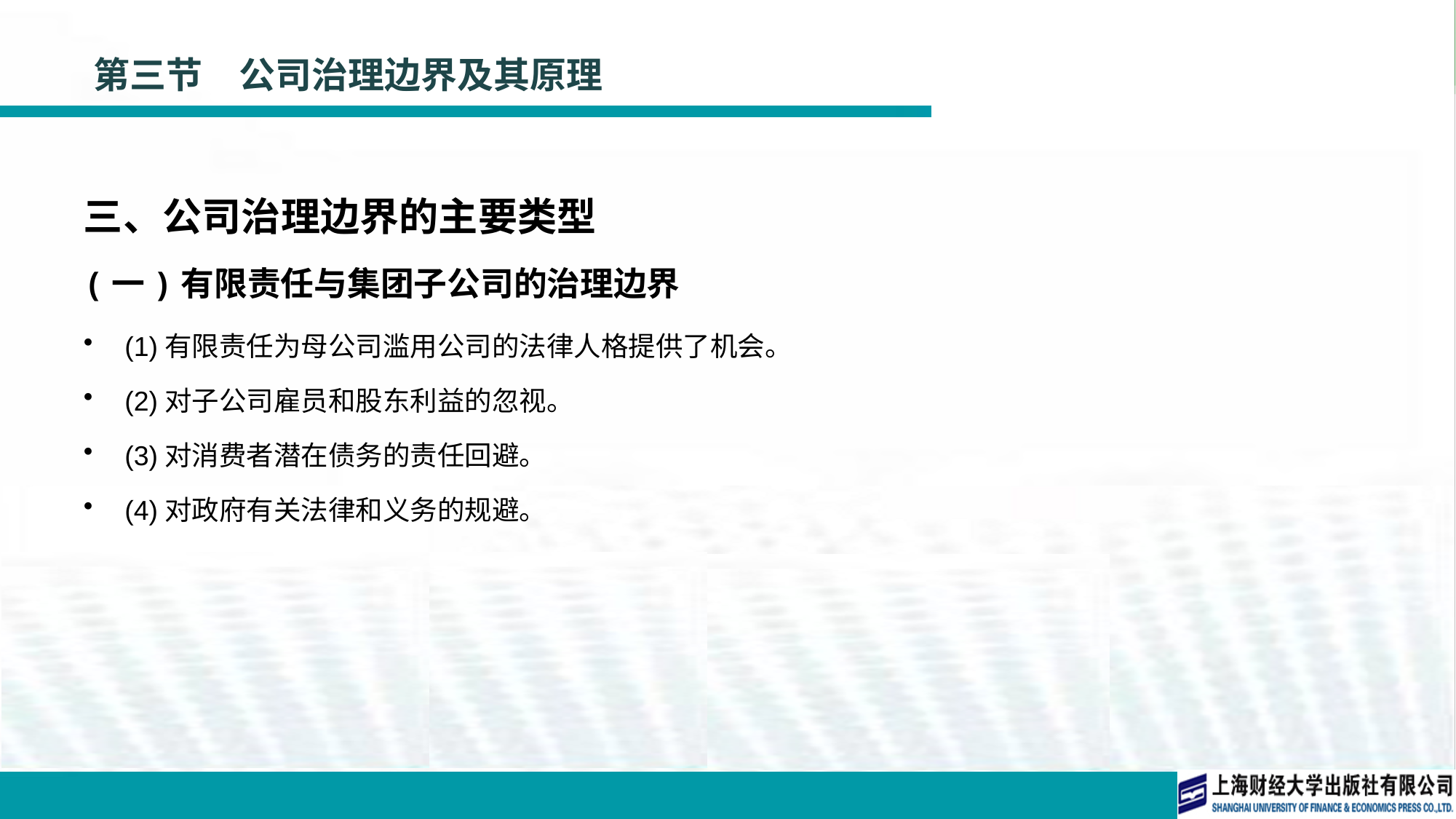

# 第三节　公司治理边界及其原理
三、公司治理边界的主要类型
(一)有限责任与集团子公司的治理边界
(1)有限责任为母公司滥用公司的法律人格提供了机会。
(2)对子公司雇员和股东利益的忽视。
(3)对消费者潜在债务的责任回避。
(4)对政府有关法律和义务的规避。